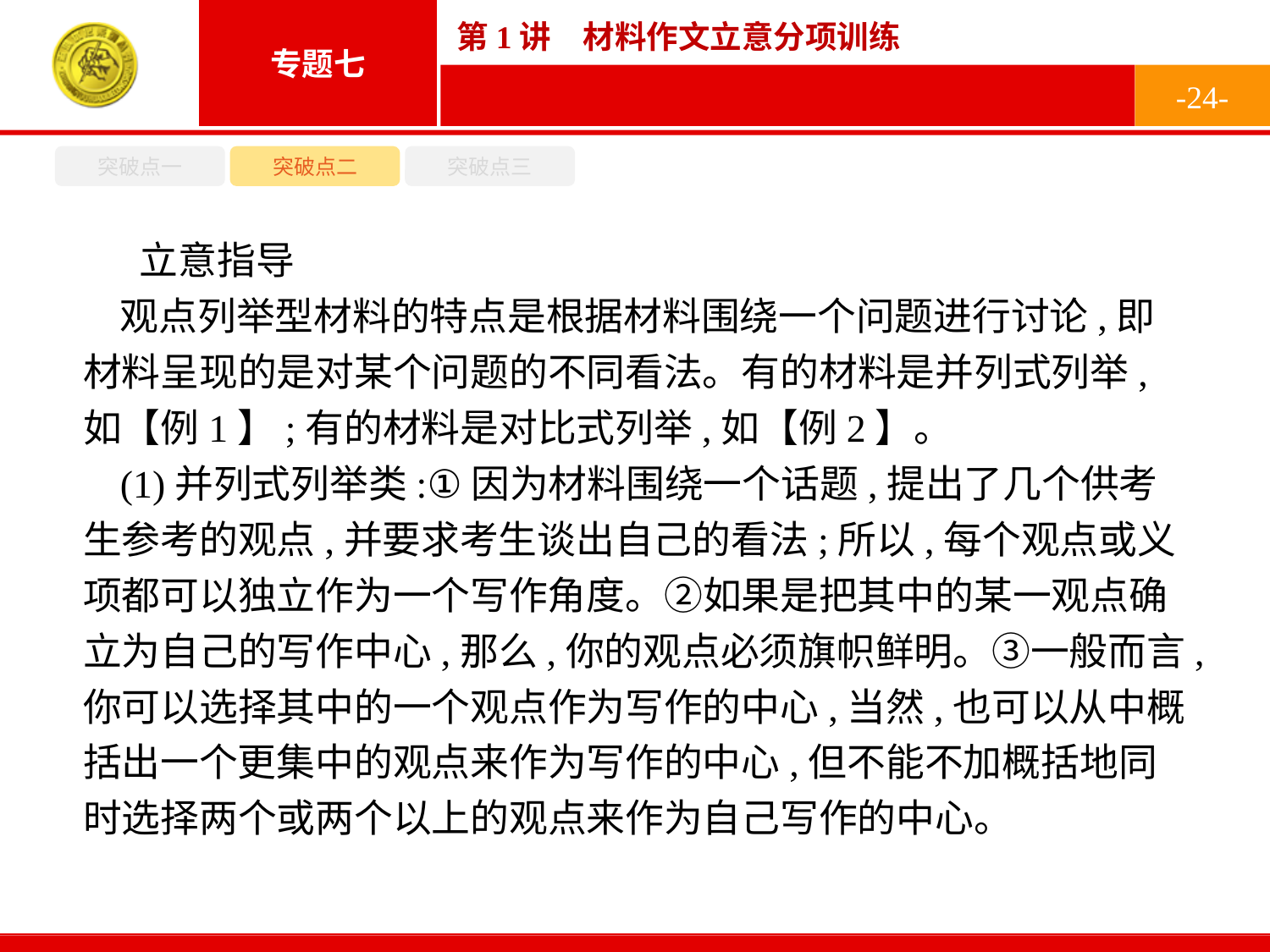

-24-
突破点一
突破点二
突破点三
立意指导
观点列举型材料的特点是根据材料围绕一个问题进行讨论,即材料呈现的是对某个问题的不同看法。有的材料是并列式列举,如【例1】;有的材料是对比式列举,如【例2】。
(1)并列式列举类:①因为材料围绕一个话题,提出了几个供考生参考的观点,并要求考生谈出自己的看法;所以,每个观点或义项都可以独立作为一个写作角度。②如果是把其中的某一观点确立为自己的写作中心,那么,你的观点必须旗帜鲜明。③一般而言,你可以选择其中的一个观点作为写作的中心,当然,也可以从中概括出一个更集中的观点来作为写作的中心,但不能不加概括地同时选择两个或两个以上的观点来作为自己写作的中心。